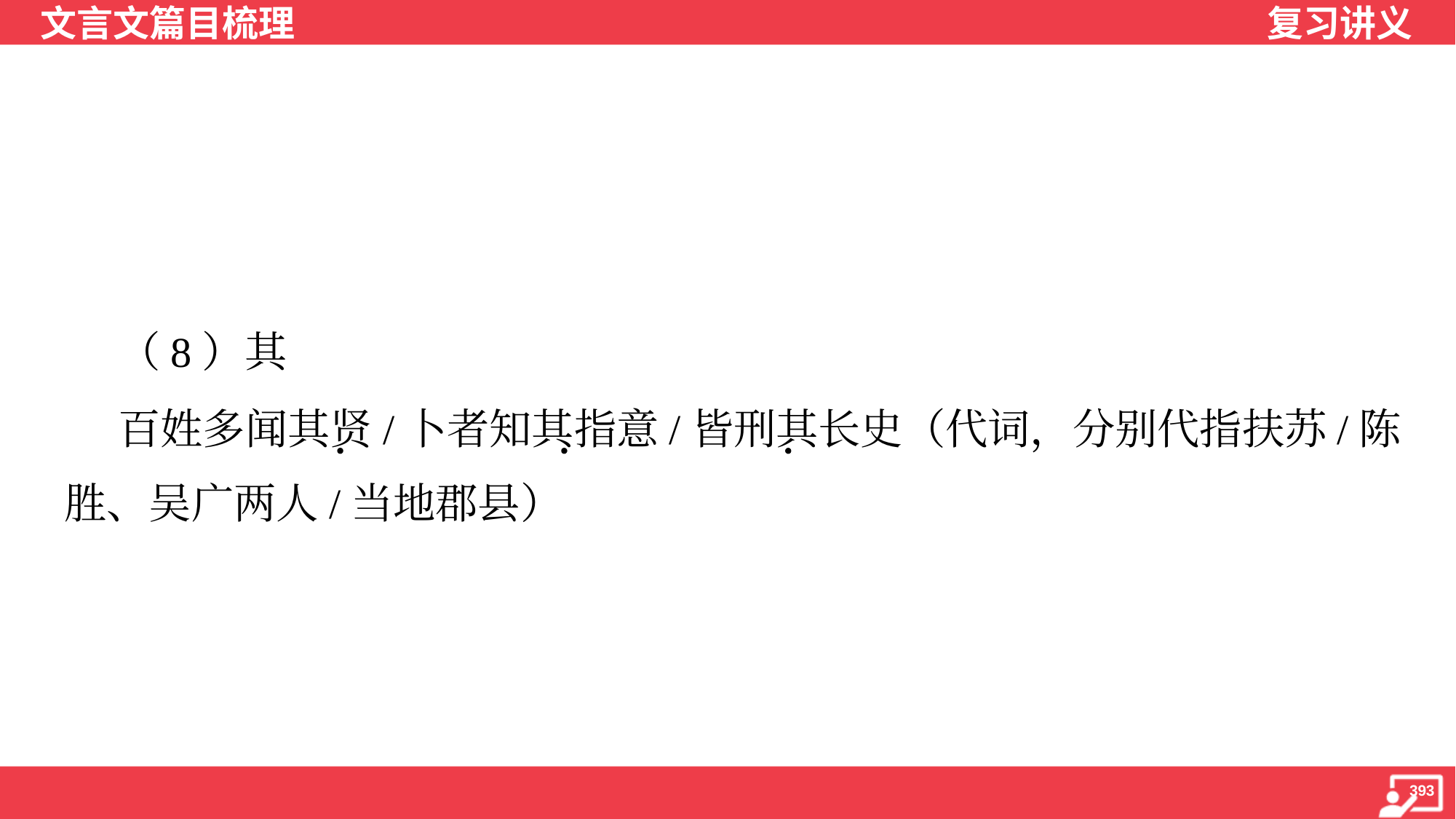

（8）其
    百姓多闻其贤/卜者知其指意/皆刑其长史（代词，分别代指扶苏/陈
胜、吴广两人/当地郡县）